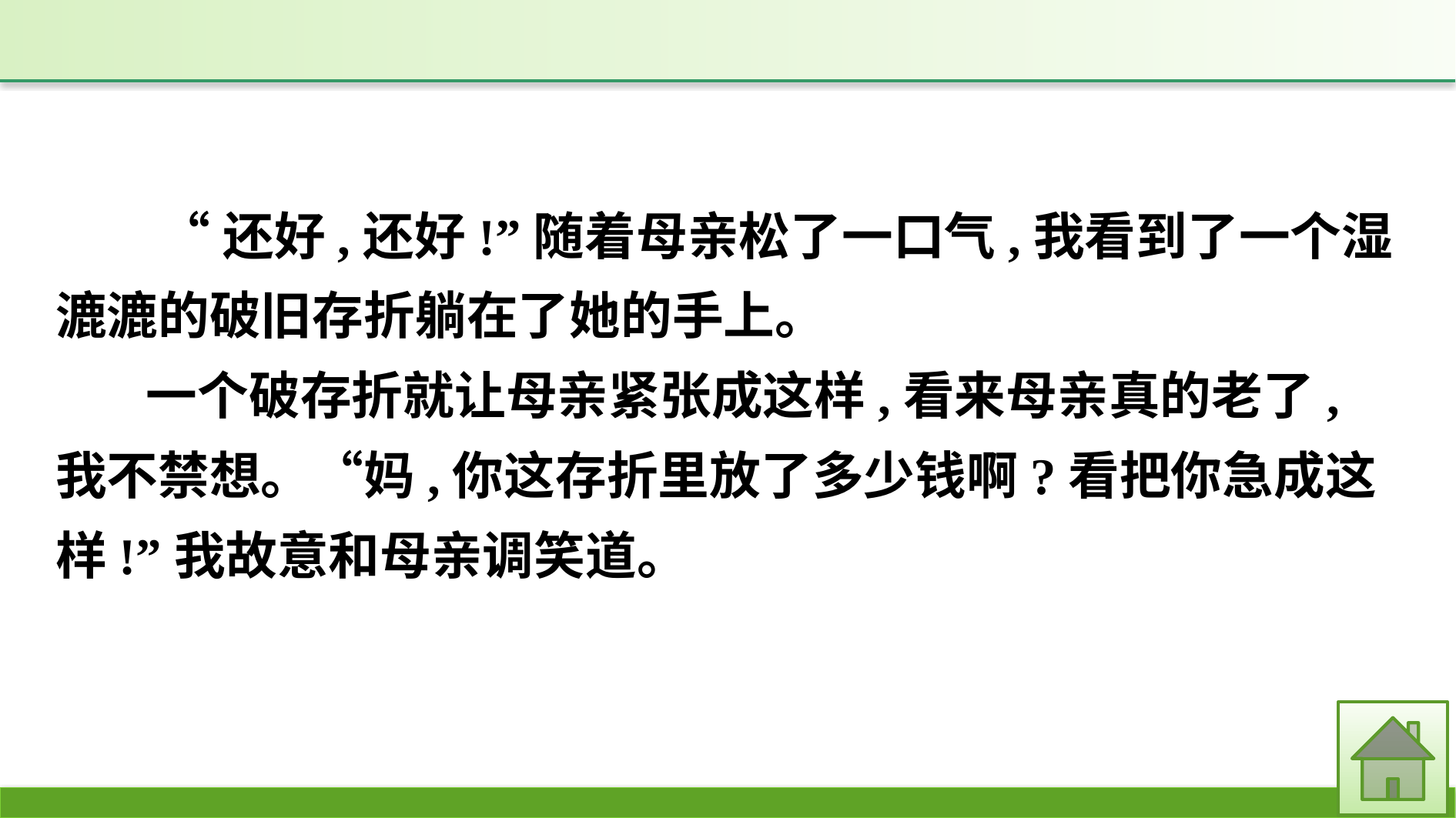

“还好,还好!”随着母亲松了一口气,我看到了一个湿漉漉的破旧存折躺在了她的手上。
一个破存折就让母亲紧张成这样,看来母亲真的老了,我不禁想。“妈,你这存折里放了多少钱啊?看把你急成这样!”我故意和母亲调笑道。